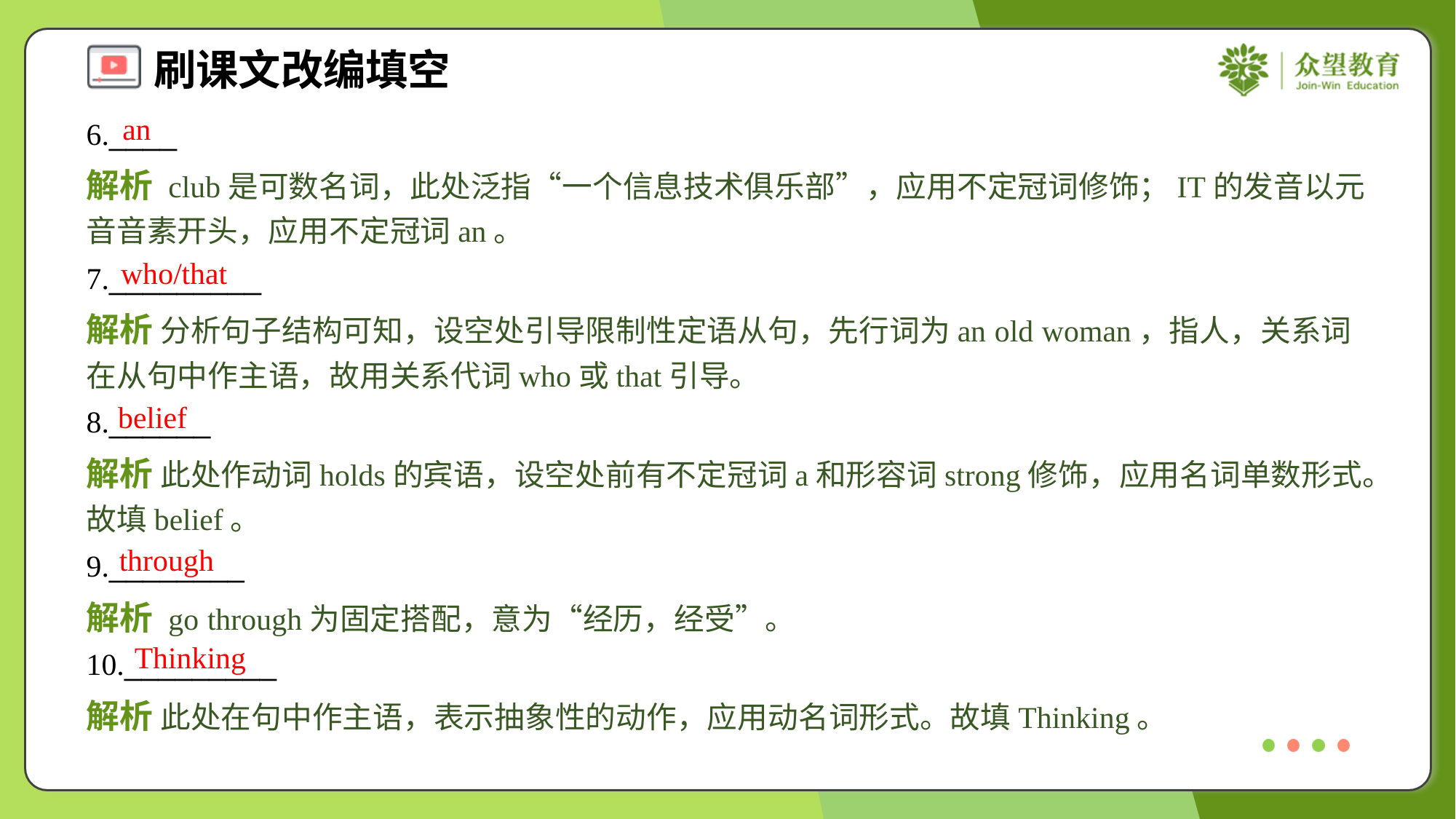

an
6.____
解析 club是可数名词，此处泛指“一个信息技术俱乐部”，应用不定冠词修饰；IT的发音以元音音素开头，应用不定冠词an。
who/that
7._________
解析 分析句子结构可知，设空处引导限制性定语从句，先行词为an old woman，指人，关系词在从句中作主语，故用关系代词who或that引导。
belief
8.______
解析 此处作动词holds的宾语，设空处前有不定冠词a和形容词strong修饰，应用名词单数形式。故填belief。
through
9.________
解析 go through为固定搭配，意为“经历，经受”。
Thinking
10._________
解析 此处在句中作主语，表示抽象性的动作，应用动名词形式。故填Thinking。